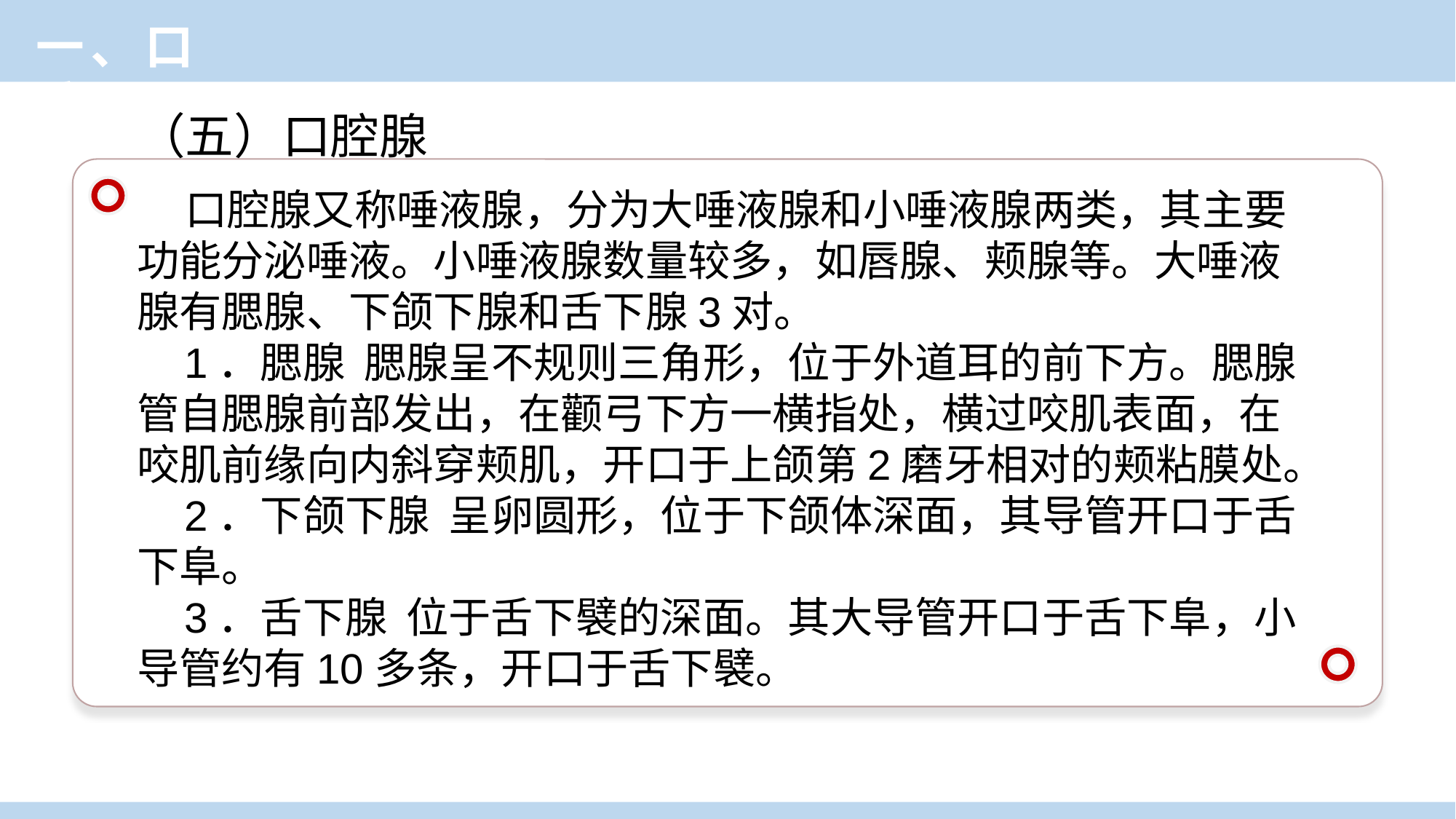

一、口腔
（五）口腔腺

    口腔腺又称唾液腺，分为大唾液腺和小唾液腺两类，其主要功能分泌唾液。小唾液腺数量较多，如唇腺、颊腺等。大唾液腺有腮腺、下颌下腺和舌下腺3对。
    1．腮腺  腮腺呈不规则三角形，位于外道耳的前下方。腮腺管自腮腺前部发出，在颧弓下方一横指处，横过咬肌表面，在咬肌前缘向内斜穿颊肌，开口于上颌第2磨牙相对的颊粘膜处。
    2．下颌下腺  呈卵圆形，位于下颌体深面，其导管开口于舌下阜。
    3．舌下腺  位于舌下襞的深面。其大导管开口于舌下阜，小导管约有10多条，开口于舌下襞。